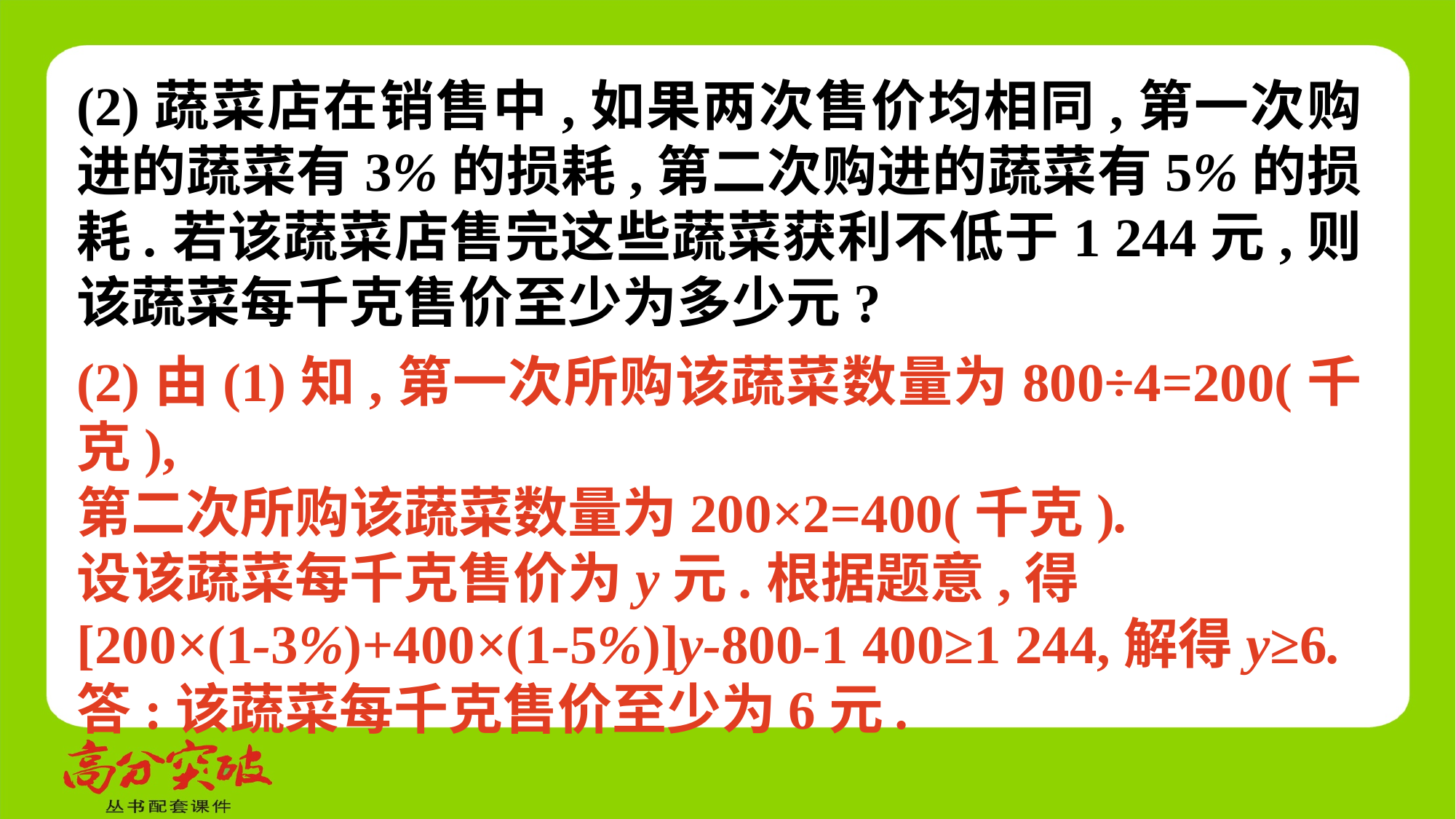

(2)蔬菜店在销售中,如果两次售价均相同,第一次购进的蔬菜有3%的损耗,第二次购进的蔬菜有5%的损耗.若该蔬菜店售完这些蔬菜获利不低于1 244元,则该蔬菜每千克售价至少为多少元?
(2)由(1)知,第一次所购该蔬菜数量为800÷4=200(千克),
第二次所购该蔬菜数量为200×2=400(千克).
设该蔬菜每千克售价为y元.根据题意,得
[200×(1-3%)+400×(1-5%)]y-800-1 400≥1 244,解得y≥6.
答:该蔬菜每千克售价至少为6元.